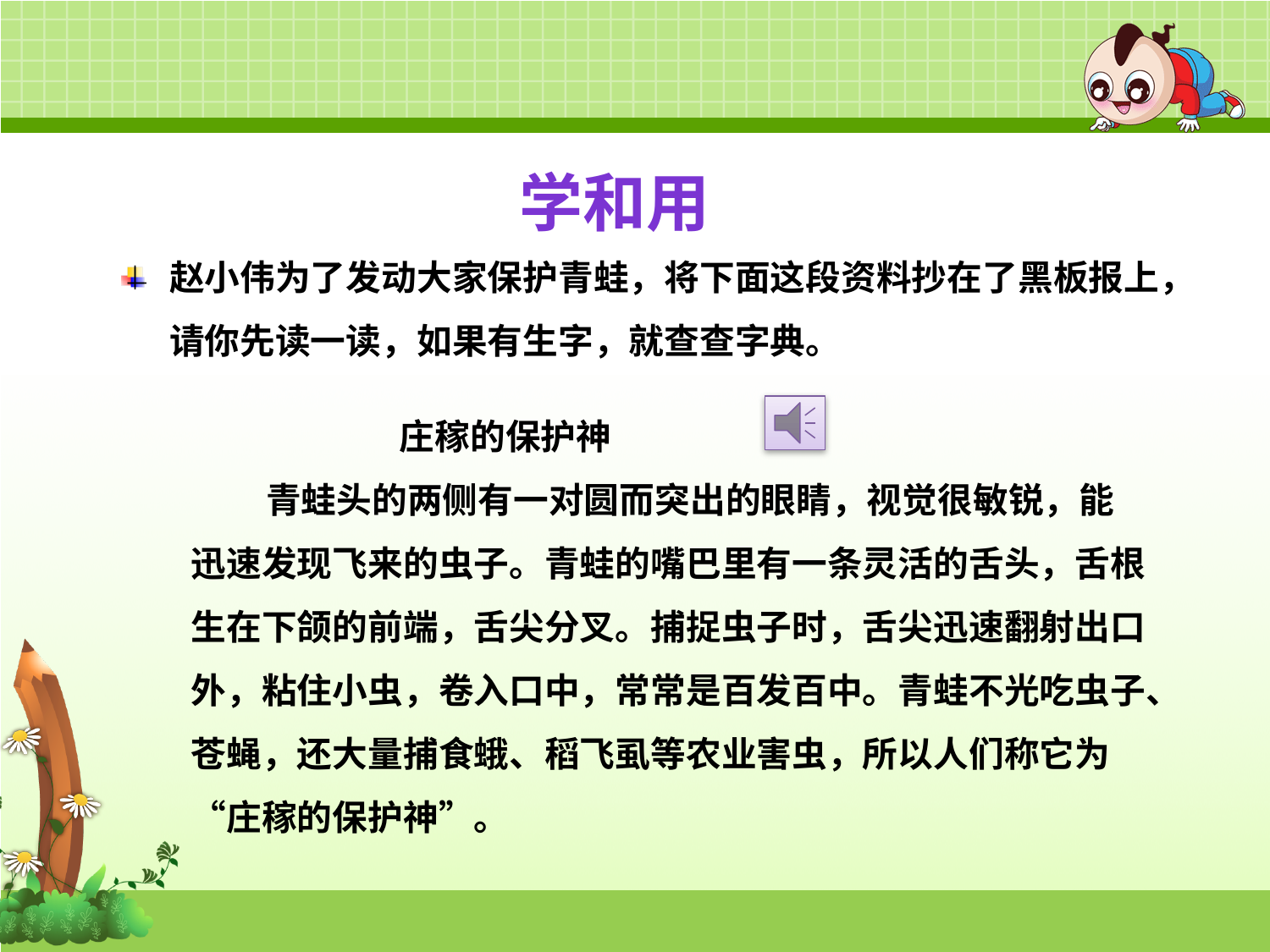

学和用
赵小伟为了发动大家保护青蛙，将下面这段资料抄在了黑板报上，请你先读一读，如果有生字，就查查字典。
              庄稼的保护神
青蛙头的两侧有一对圆而突出的眼睛，视觉很敏锐，能迅速发现飞来的虫子。青蛙的嘴巴里有一条灵活的舌头，舌根生在下颌的前端，舌尖分叉。捕捉虫子时，舌尖迅速翻射出口外，粘住小虫，卷入口中，常常是百发百中。青蛙不光吃虫子、苍蝇，还大量捕食蛾、稻飞虱等农业害虫，所以人们称它为“庄稼的保护神”。